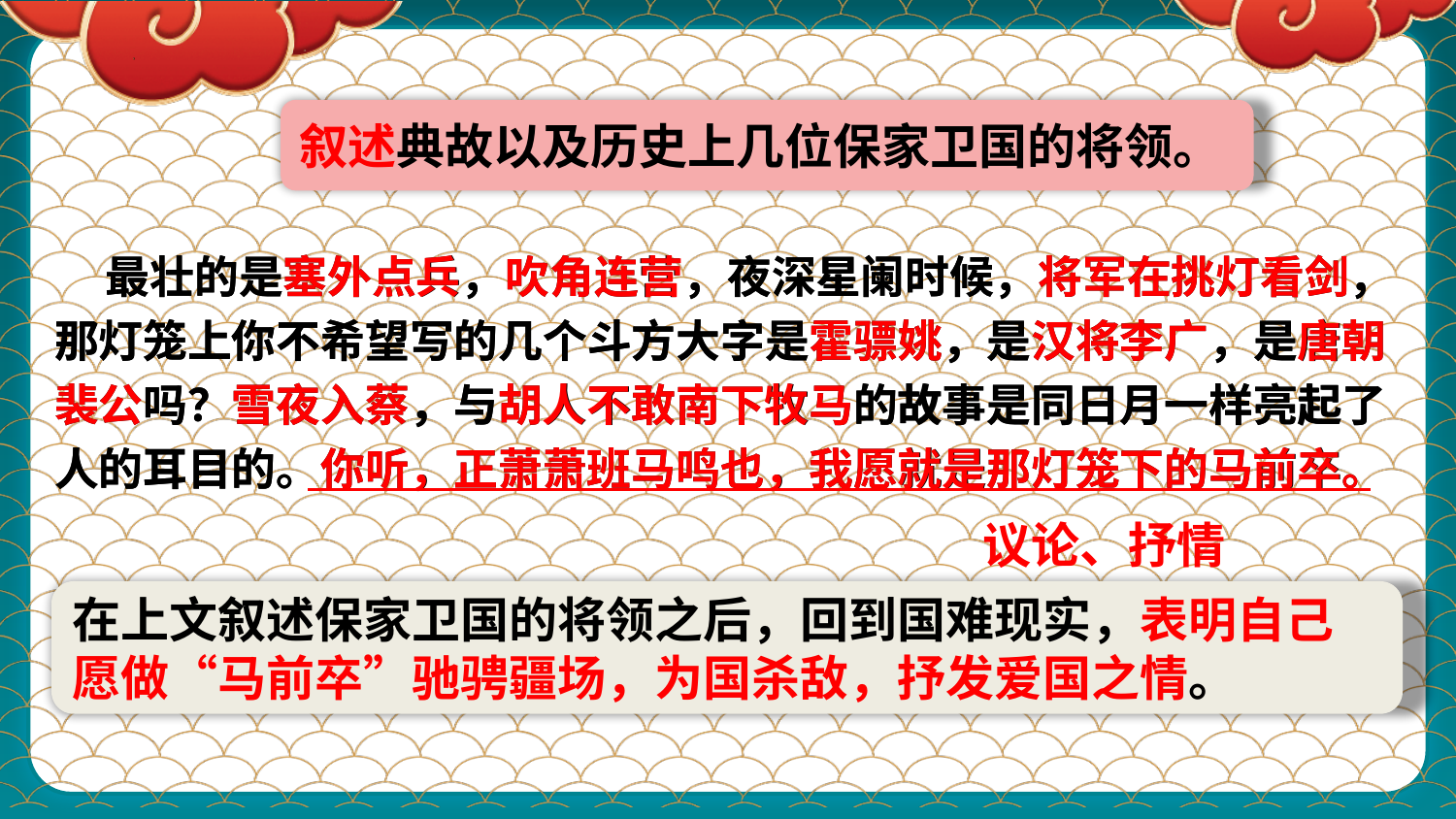

叙述典故以及历史上几位保家卫国的将领。
    最壮的是塞外点兵，吹角连营，夜深星阑时候，将军在挑灯看剑，那灯笼上你不希望写的几个斗方大字是霍骠姚，是汉将李广，是唐朝裴公吗？雪夜入蔡，与胡人不敢南下牧马的故事是同日月一样亮起了人的耳目的。你听，正萧萧班马鸣也，我愿就是那灯笼下的马前卒。
    最壮的是塞外点兵，吹角连营，夜深星阑时候，将军在挑灯看剑，那灯笼上你不希望写的几个斗方大字是霍骠姚，是汉将李广，是唐朝裴公吗？雪夜入蔡，与胡人不敢南下牧马的故事是同日月一样亮起了人的耳目的。你听，正萧萧班马鸣也，我愿就是那灯笼下的马前卒。
议论、抒情
在上文叙述保家卫国的将领之后，回到国难现实，表明自己愿做“马前卒”驰骋疆场，为国杀敌，抒发爱国之情。